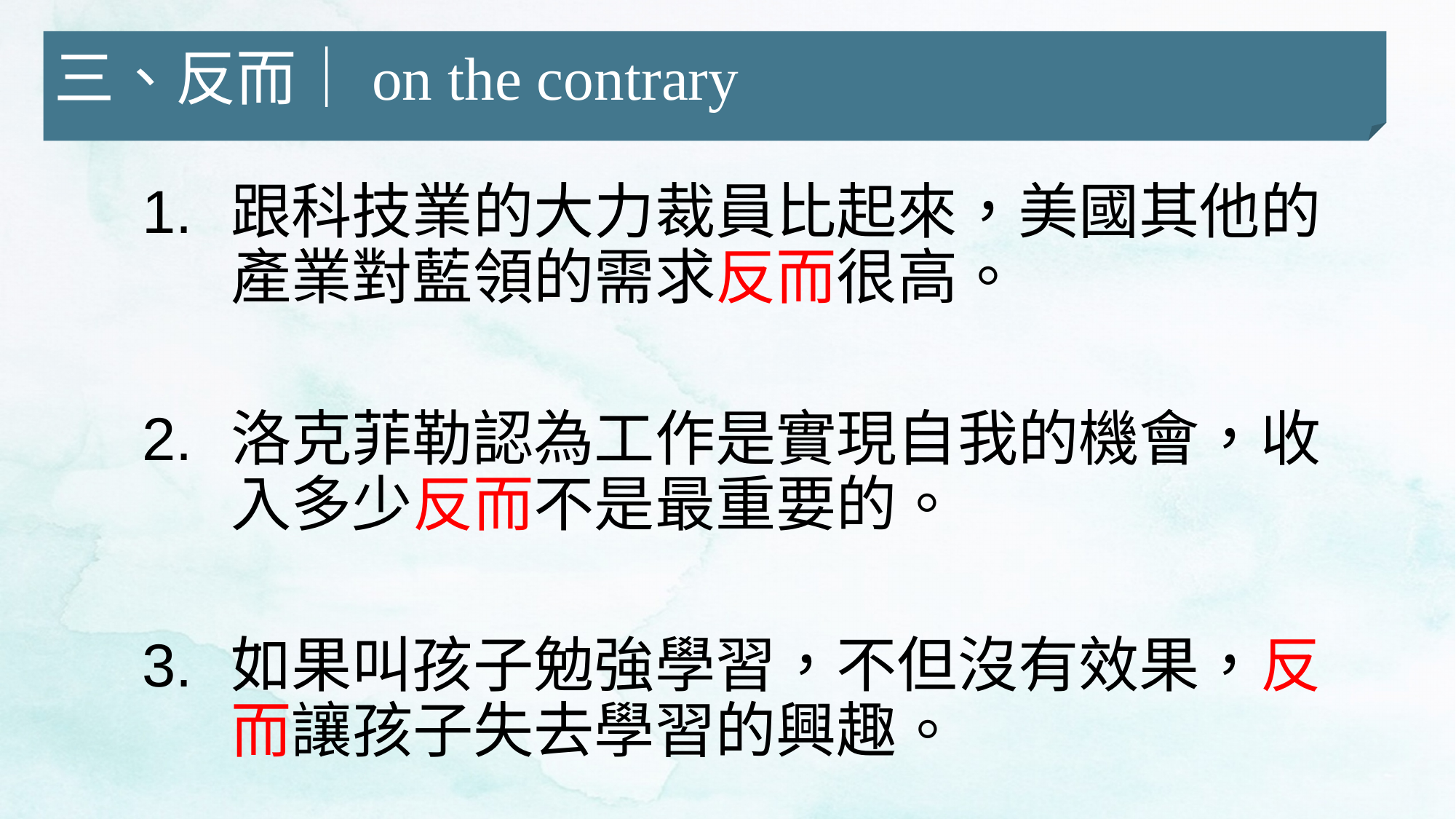

三、反而｜on the contrary
跟科技業的大力裁員比起來，美國其他的產業對藍領的需求反而很高。

洛克菲勒認為工作是實現自我的機會，收入多少反而不是最重要的。

如果叫孩子勉強學習，不但沒有效果，反而讓孩子失去學習的興趣。